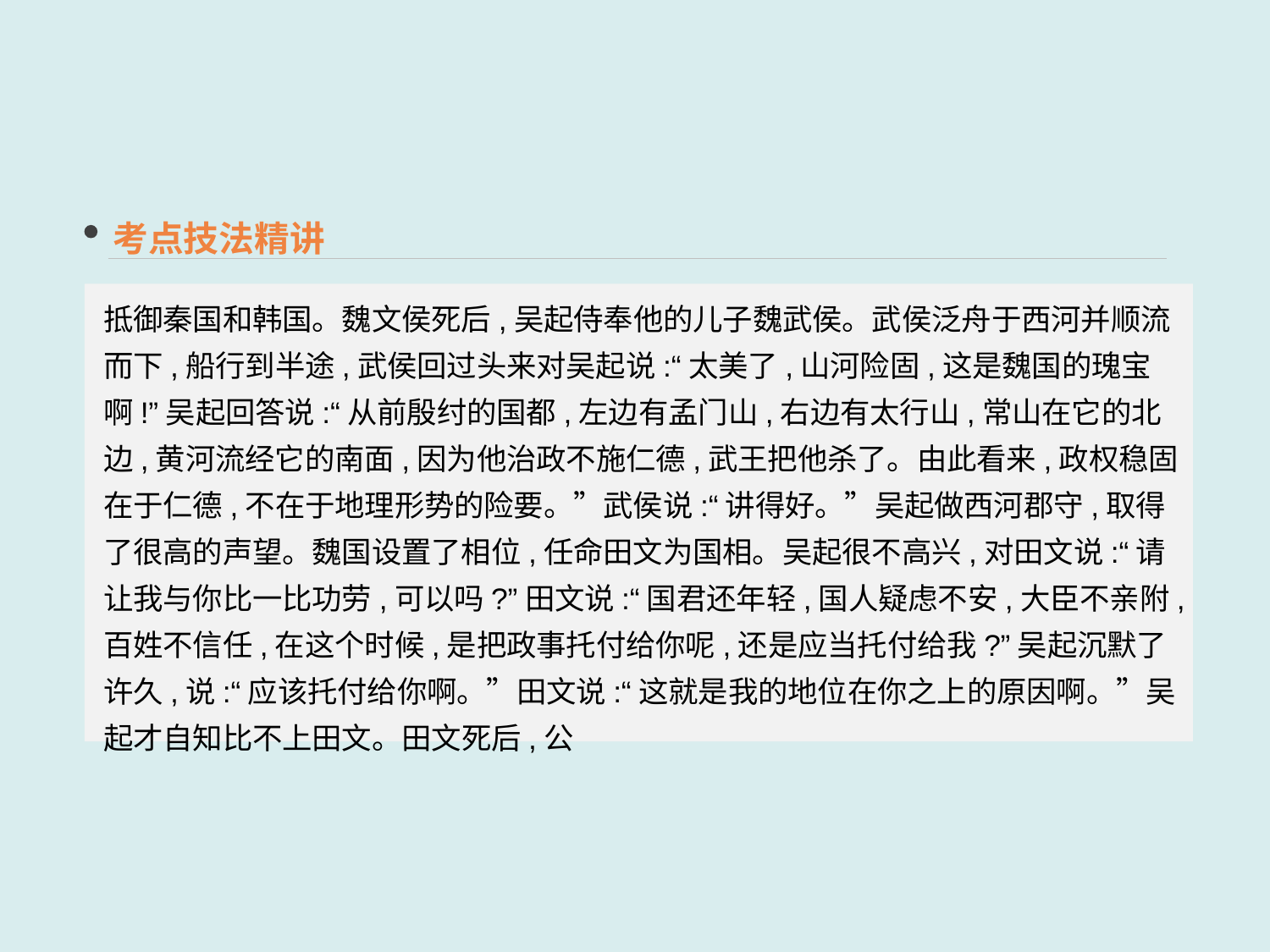

考点技法精讲

抵御秦国和韩国。魏文侯死后,吴起侍奉他的儿子魏武侯。武侯泛舟于西河并顺流而下,船行到半途,武侯回过头来对吴起说:“太美了,山河险固,这是魏国的瑰宝啊!”吴起回答说:“从前殷纣的国都,左边有孟门山,右边有太行山,常山在它的北边,黄河流经它的南面,因为他治政不施仁德,武王把他杀了。由此看来,政权稳固在于仁德,不在于地理形势的险要。”武侯说:“讲得好。”吴起做西河郡守,取得了很高的声望。魏国设置了相位,任命田文为国相。吴起很不高兴,对田文说:“请让我与你比一比功劳,可以吗?”田文说:“国君还年轻,国人疑虑不安,大臣不亲附,百姓不信任,在这个时候,是把政事托付给你呢,还是应当托付给我?”吴起沉默了许久,说:“应该托付给你啊。”田文说:“这就是我的地位在你之上的原因啊。”吴起才自知比不上田文。田文死后,公